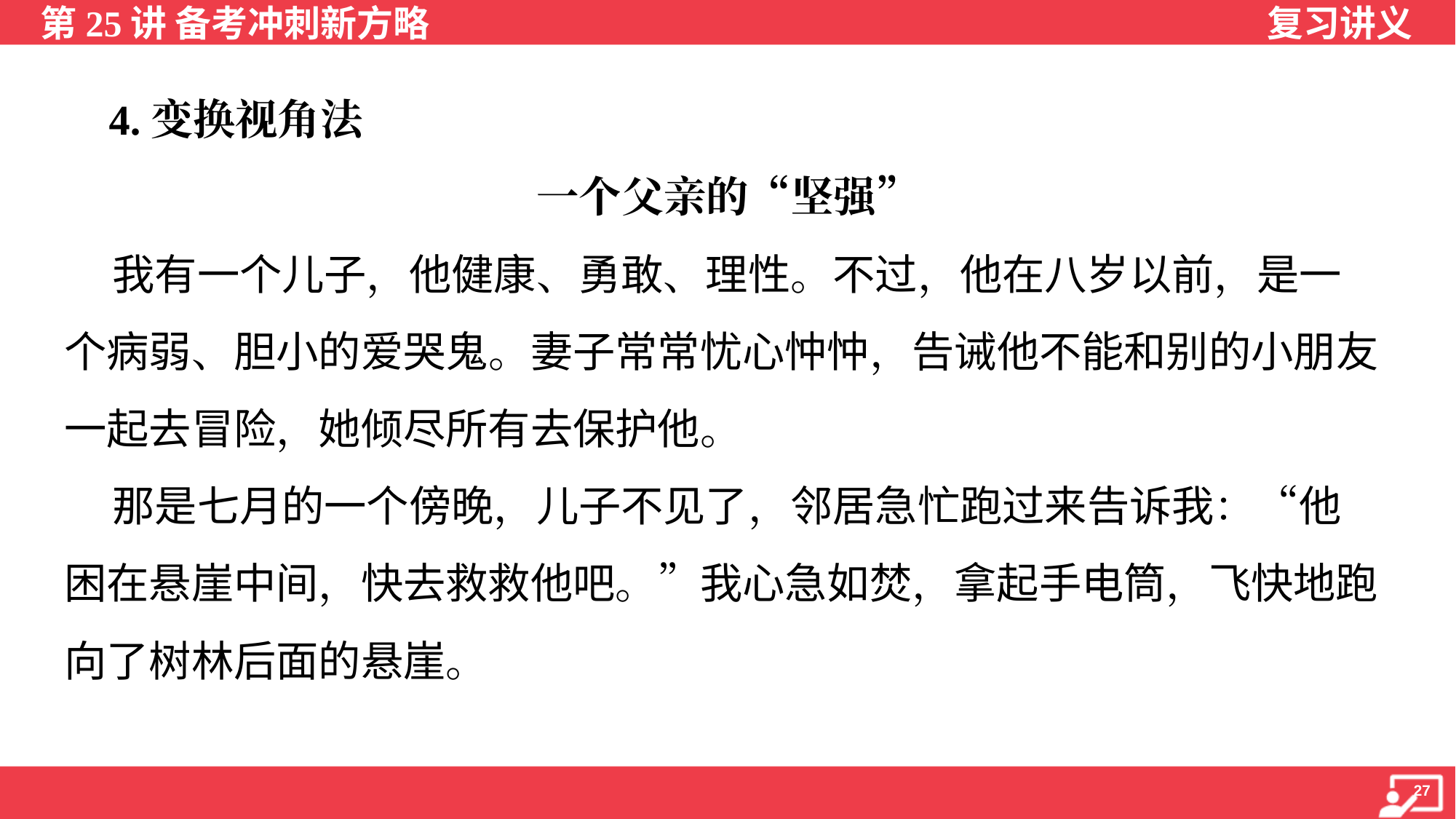

4.变换视角法
一个父亲的“坚强”
    我有一个儿子，他健康、勇敢、理性。不过，他在八岁以前，是一
个病弱、胆小的爱哭鬼。妻子常常忧心忡忡，告诫他不能和别的小朋友
一起去冒险，她倾尽所有去保护他。
    那是七月的一个傍晚，儿子不见了，邻居急忙跑过来告诉我：“他
困在悬崖中间，快去救救他吧。”我心急如焚，拿起手电筒，飞快地跑
向了树林后面的悬崖。